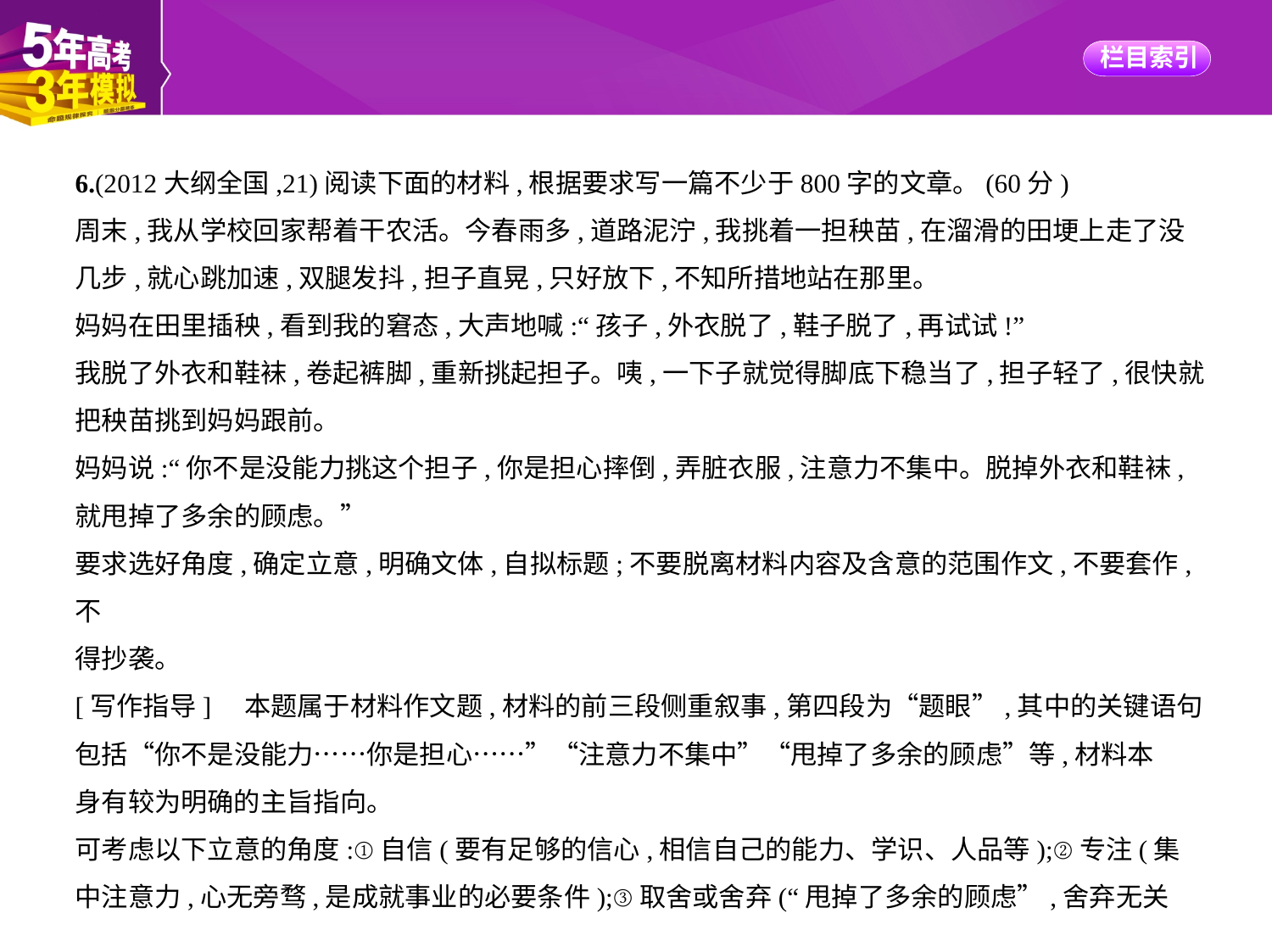

6.(2012大纲全国,21)阅读下面的材料,根据要求写一篇不少于800字的文章。(60分)
周末,我从学校回家帮着干农活。今春雨多,道路泥泞,我挑着一担秧苗,在溜滑的田埂上走了没
几步,就心跳加速,双腿发抖,担子直晃,只好放下,不知所措地站在那里。
妈妈在田里插秧,看到我的窘态,大声地喊:“孩子,外衣脱了,鞋子脱了,再试试!”
我脱了外衣和鞋袜,卷起裤脚,重新挑起担子。咦,一下子就觉得脚底下稳当了,担子轻了,很快就
把秧苗挑到妈妈跟前。
妈妈说:“你不是没能力挑这个担子,你是担心摔倒,弄脏衣服,注意力不集中。脱掉外衣和鞋袜,
就甩掉了多余的顾虑。”
要求选好角度,确定立意,明确文体,自拟标题;不要脱离材料内容及含意的范围作文,不要套作,不
得抄袭。
[写作指导]　本题属于材料作文题,材料的前三段侧重叙事,第四段为“题眼”,其中的关键语句
包括“你不是没能力……你是担心……”“注意力不集中”“甩掉了多余的顾虑”等,材料本
身有较为明确的主旨指向。
可考虑以下立意的角度:①自信(要有足够的信心,相信自己的能力、学识、人品等);②专注(集
中注意力,心无旁骛,是成就事业的必要条件);③取舍或舍弃(“甩掉了多余的顾虑”,舍弃无关